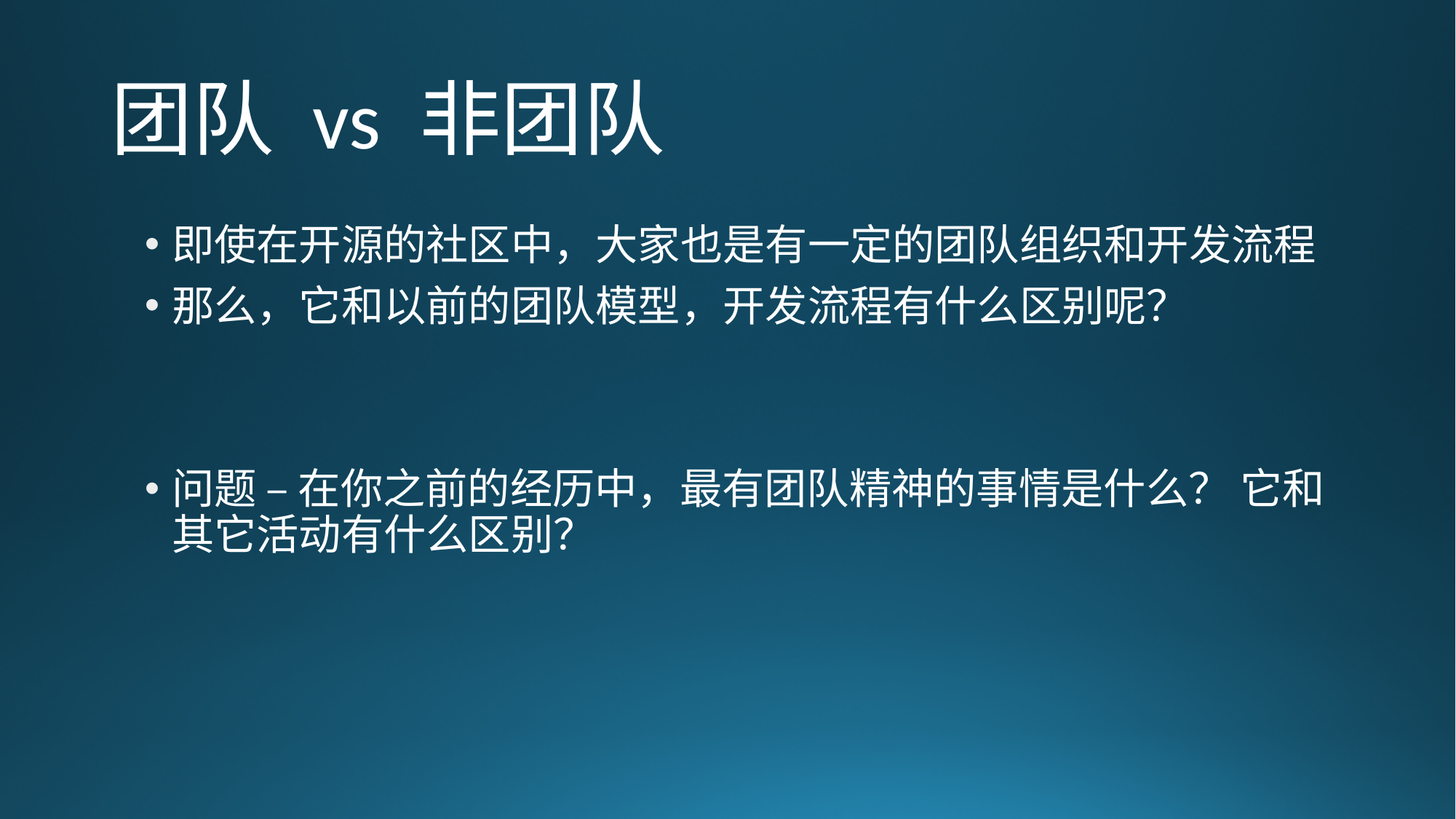

# 团队 vs 非团队
即使在开源的社区中，大家也是有一定的团队组织和开发流程
那么，它和以前的团队模型，开发流程有什么区别呢？

问题 – 在你之前的经历中，最有团队精神的事情是什么？ 它和其它活动有什么区别？